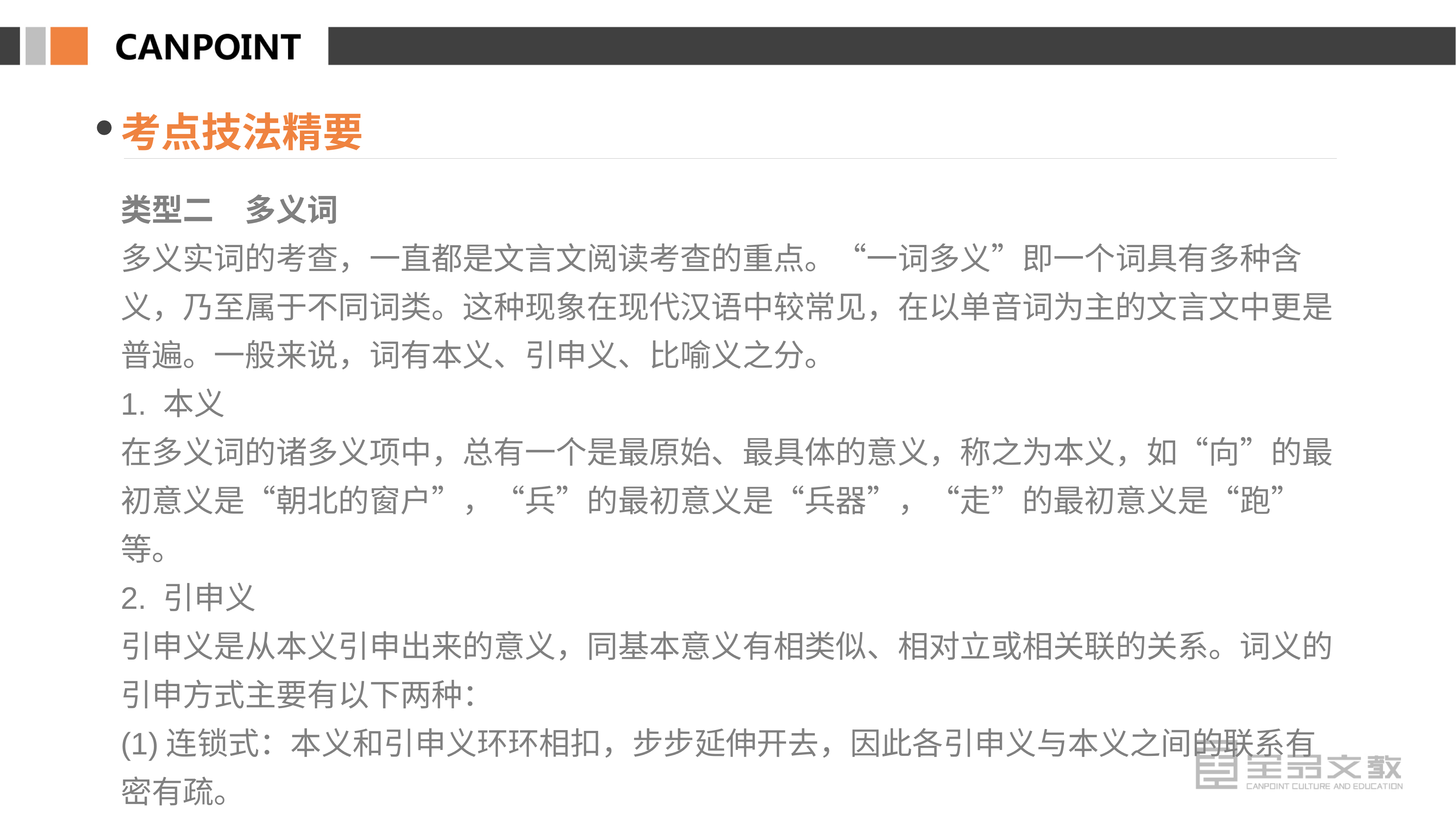

考点技法精要

类型二　多义词
多义实词的考查，一直都是文言文阅读考查的重点。“一词多义”即一个词具有多种含义，乃至属于不同词类。这种现象在现代汉语中较常见，在以单音词为主的文言文中更是普遍。一般来说，词有本义、引申义、比喻义之分。
1. 本义
在多义词的诸多义项中，总有一个是最原始、最具体的意义，称之为本义，如“向”的最初意义是“朝北的窗户”，“兵”的最初意义是“兵器”，“走”的最初意义是“跑”等。
2. 引申义
引申义是从本义引申出来的意义，同基本意义有相类似、相对立或相关联的关系。词义的引申方式主要有以下两种：
(1)连锁式：本义和引申义环环相扣，步步延伸开去，因此各引申义与本义之间的联系有密有疏。